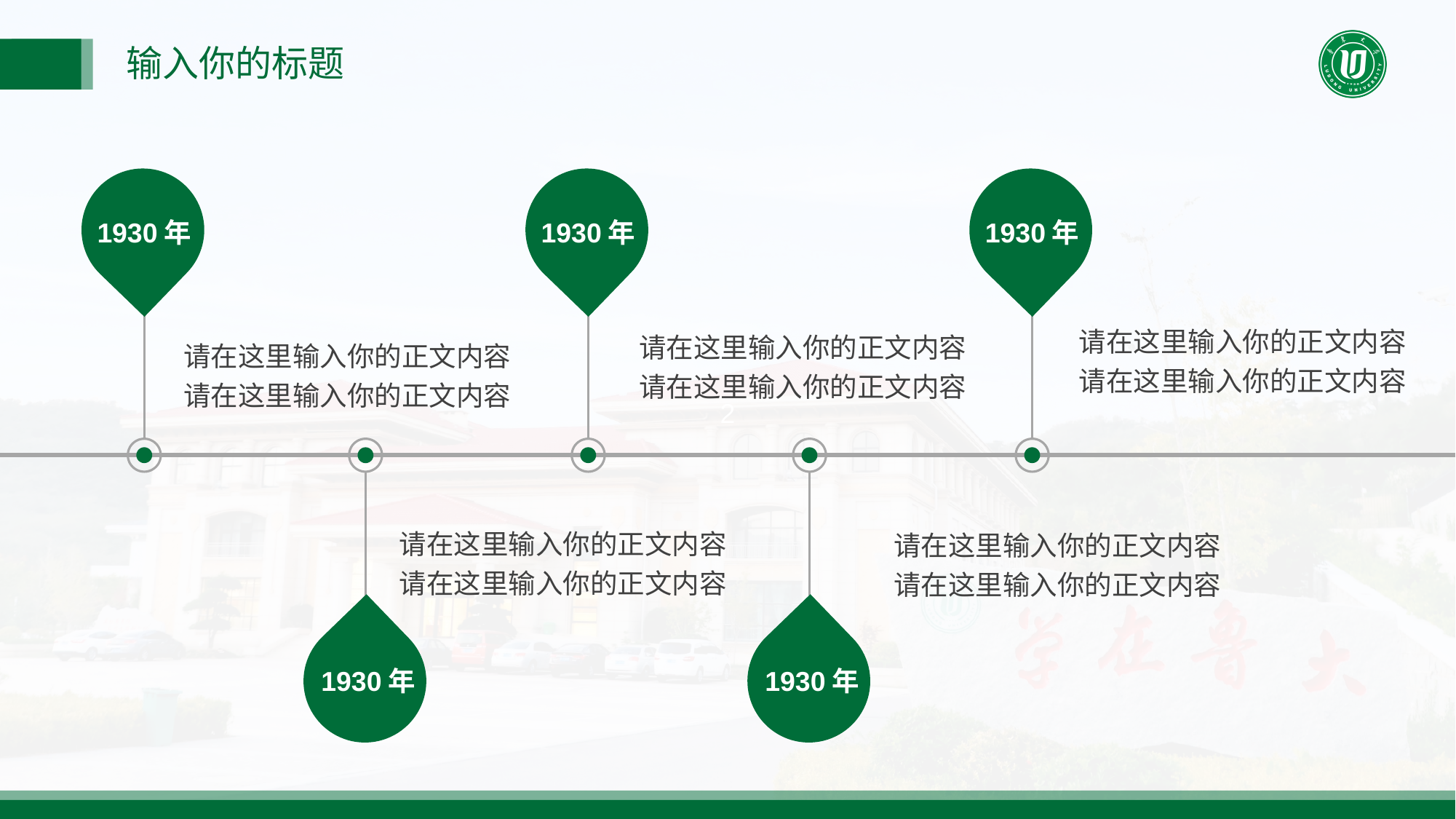

输入你的标题

1930年
1930年
1930年
请在这里输入你的正文内容
请在这里输入你的正文内容
请在这里输入你的正文内容
请在这里输入你的正文内容
请在这里输入你的正文内容
请在这里输入你的正文内容

请在这里输入你的正文内容
请在这里输入你的正文内容
请在这里输入你的正文内容
请在这里输入你的正文内容

1930年
1930年